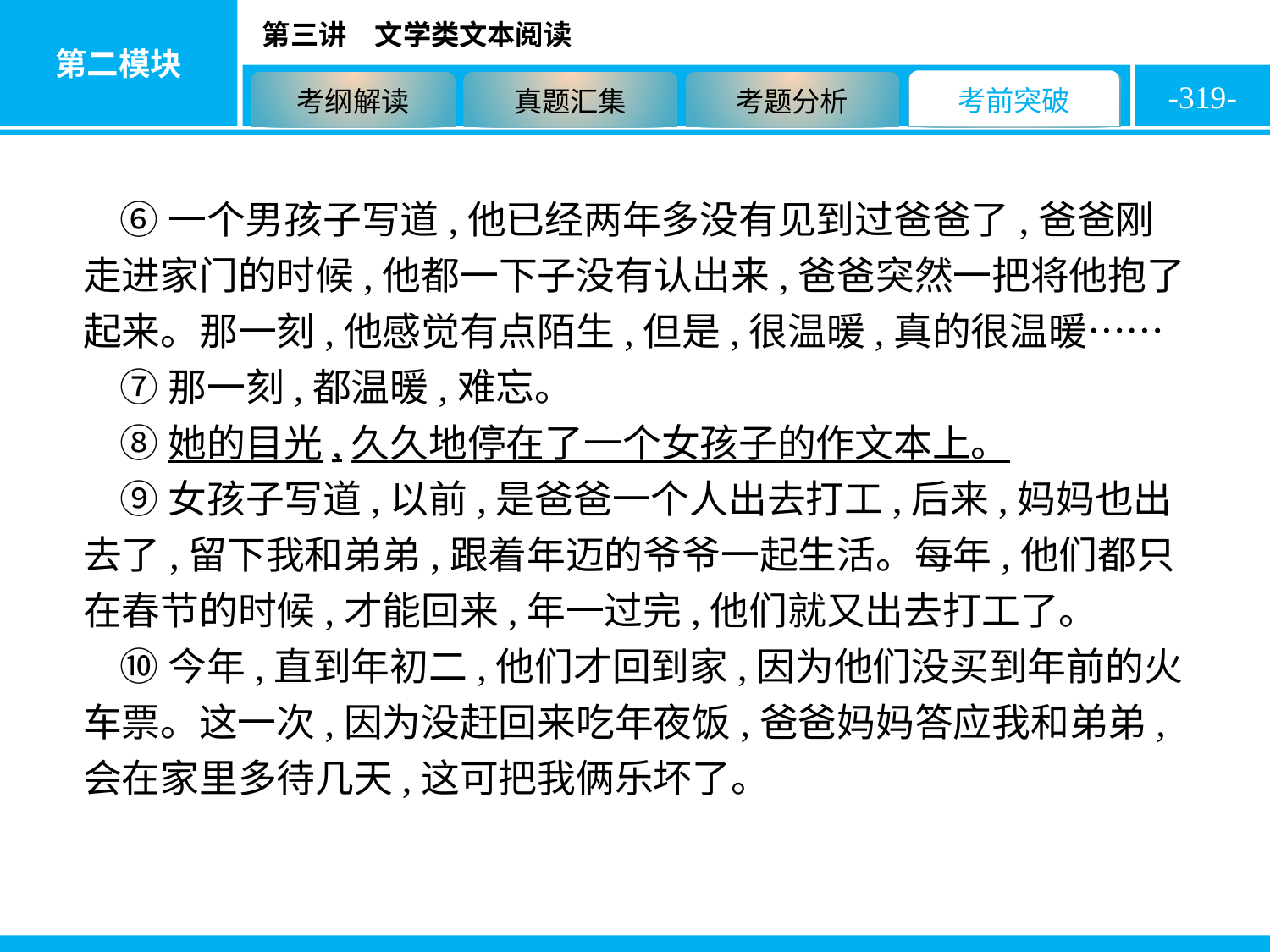

-319-
⑥一个男孩子写道,他已经两年多没有见到过爸爸了,爸爸刚走进家门的时候,他都一下子没有认出来,爸爸突然一把将他抱了起来。那一刻,他感觉有点陌生,但是,很温暖,真的很温暖……
⑦那一刻,都温暖,难忘。
⑧她的目光,久久地停在了一个女孩子的作文本上。
⑨女孩子写道,以前,是爸爸一个人出去打工,后来,妈妈也出去了,留下我和弟弟,跟着年迈的爷爷一起生活。每年,他们都只在春节的时候,才能回来,年一过完,他们就又出去打工了。
⑩今年,直到年初二,他们才回到家,因为他们没买到年前的火车票。这一次,因为没赶回来吃年夜饭,爸爸妈妈答应我和弟弟,会在家里多待几天,这可把我俩乐坏了。